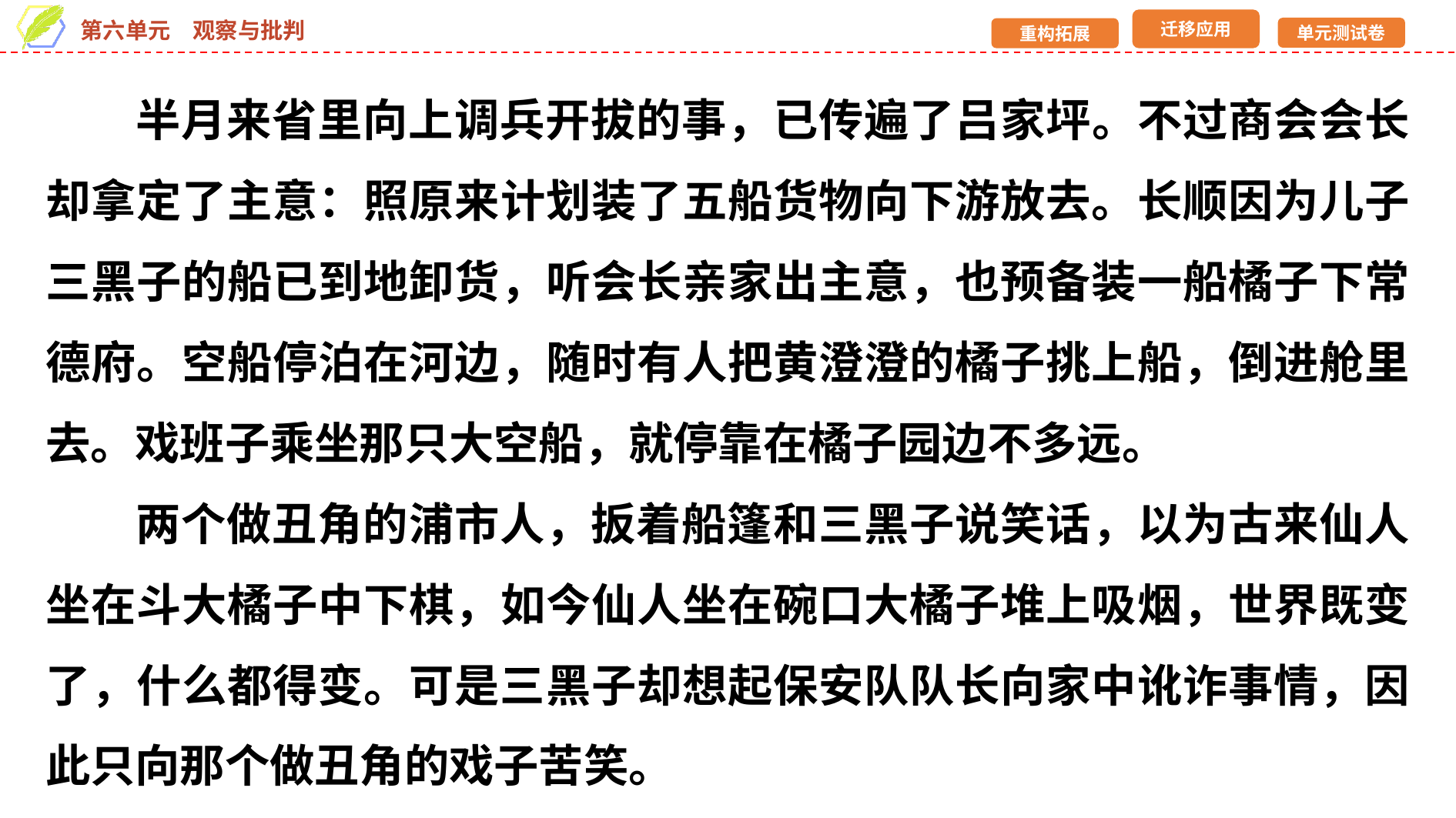

半月来省里向上调兵开拔的事，已传遍了吕家坪。不过商会会长却拿定了主意：照原来计划装了五船货物向下游放去。长顺因为儿子三黑子的船已到地卸货，听会长亲家出主意，也预备装一船橘子下常德府。空船停泊在河边，随时有人把黄澄澄的橘子挑上船，倒进舱里去。戏班子乘坐那只大空船，就停靠在橘子园边不多远。
两个做丑角的浦市人，扳着船篷和三黑子说笑话，以为古来仙人坐在斗大橘子中下棋，如今仙人坐在碗口大橘子堆上吸烟，世界既变了，什么都得变。可是三黑子却想起保安队队长向家中讹诈事情，因此只向那个做丑角的戏子苦笑。